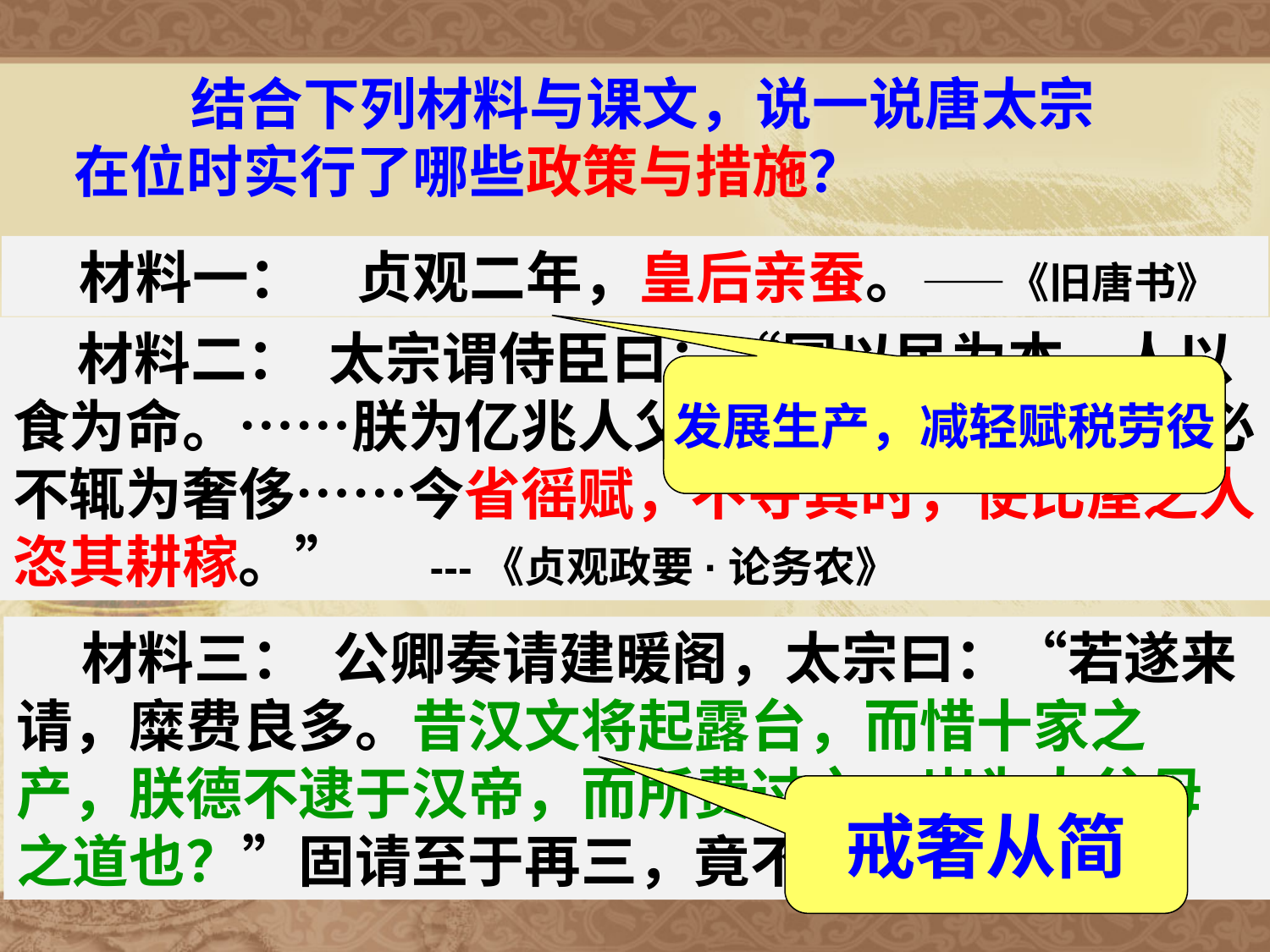

结合下列材料与课文，说一说唐太宗在位时实行了哪些政策与措施？
    材料一：    贞观二年，皇后亲蚕。——《旧唐书》
    材料二：  太宗谓侍臣曰：“国以民为本，人以食为命。……朕为亿兆人父母，唯欲躬务俭约，必不辄为奢侈……今省徭赋，不夺其时，使比屋之人恣其耕稼。”     ---《贞观政要·论务农》
发展生产，减轻赋税劳役
    材料三：  公卿奏请建暖阁，太宗曰：“若遂来请，糜费良多。昔汉文将起露台，而惜十家之产，朕德不逮于汉帝，而所费过之，岂为人父母之道也？”固请至于再三，竟不许。
戒奢从简